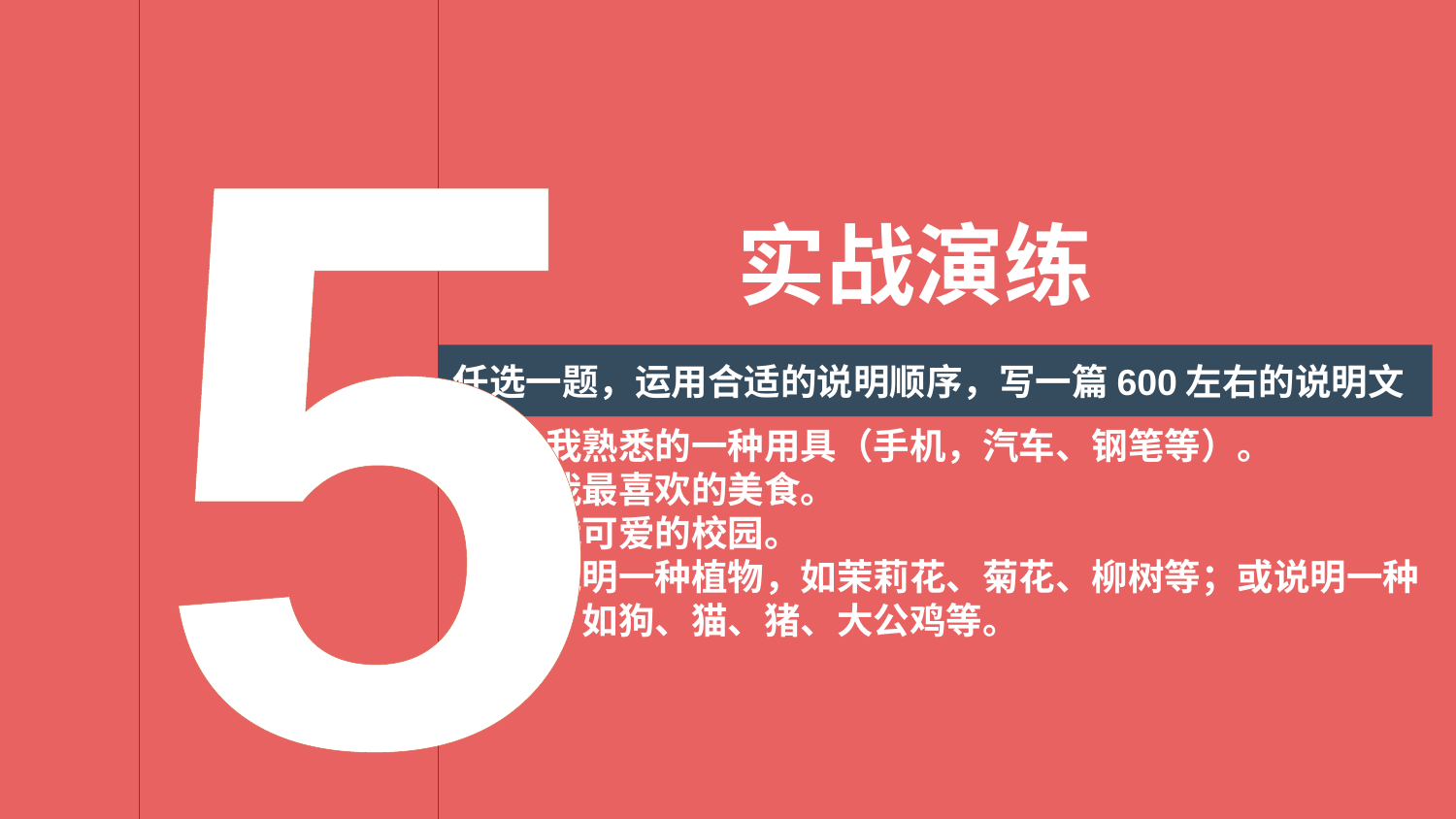

5
实战演练
任选一题，运用合适的说明顺序，写一篇600左右的说明文
一、我熟悉的一种用具（手机，汽车、钢笔等）。
二、我最喜欢的美食。
三、我可爱的校园。
四、说明一种植物，如茉莉花、菊花、柳树等；或说明一种动物，如狗、猫、猪、大公鸡等。